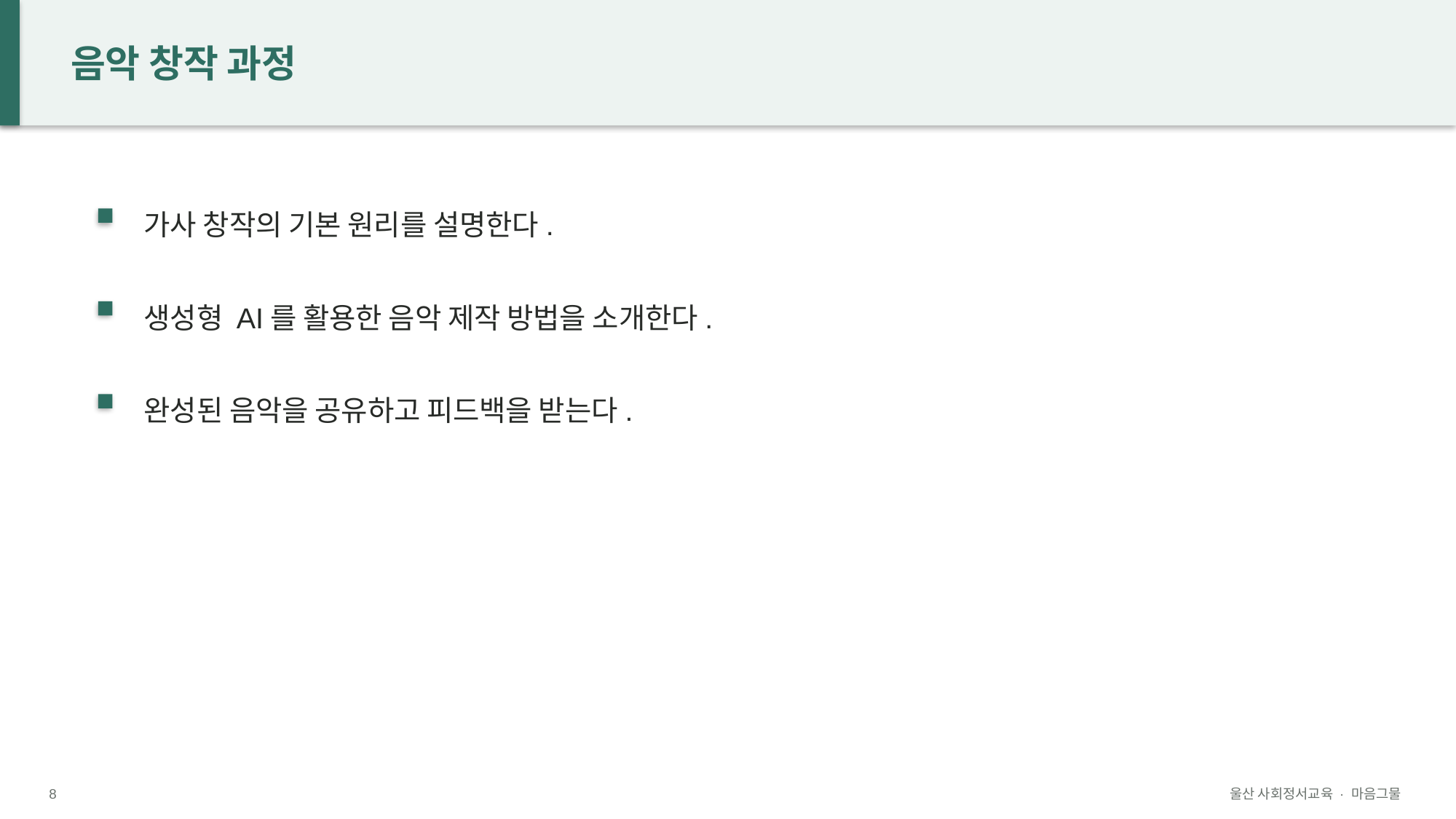

음악 창작 과정
가사 창작의 기본 원리를 설명한다.

생성형 AI를 활용한 음악 제작 방법을 소개한다.

완성된 음악을 공유하고 피드백을 받는다.

8
울산 사회정서교육 · 마음그물